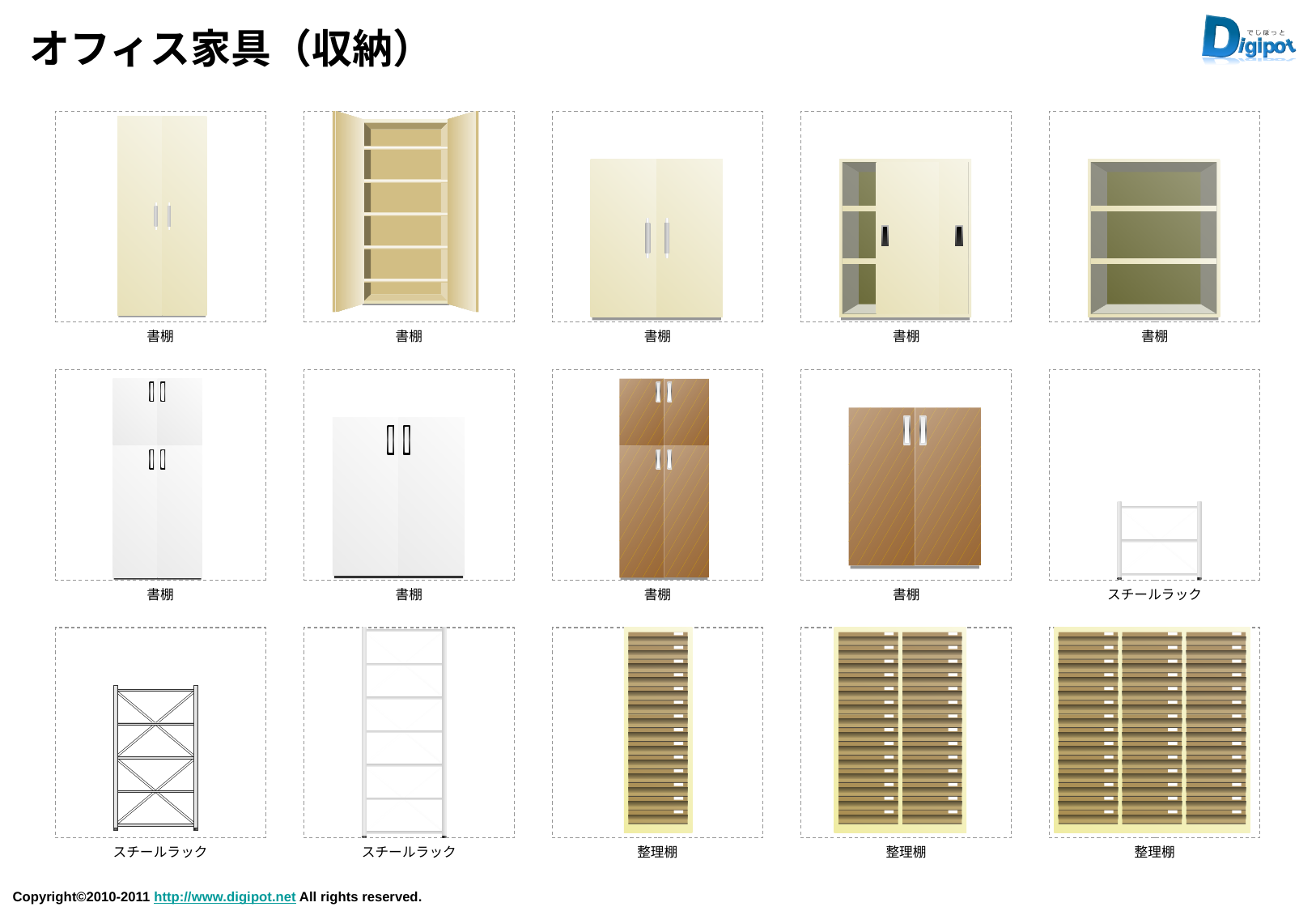

# オフィス家具（収納）

書棚
書棚
書棚
書棚
書棚

書棚
書棚
書棚
書棚
スチールラック

スチールラック
スチールラック
整理棚
整理棚
整理棚